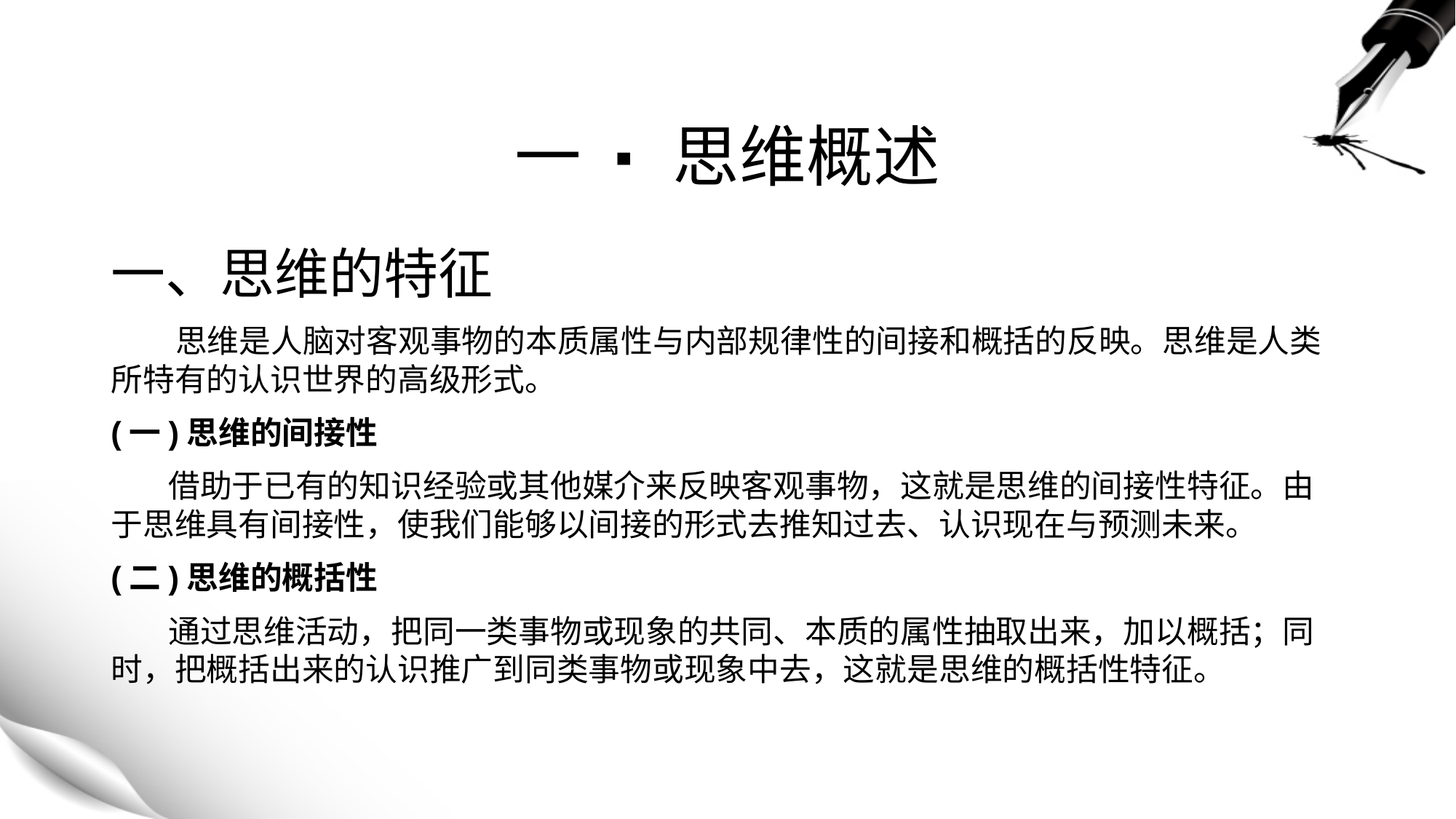

# 一 · 思维概述
一、思维的特征
        思维是人脑对客观事物的本质属性与内部规律性的间接和概括的反映。思维是人类所特有的认识世界的高级形式。
(一)思维的间接性
       借助于已有的知识经验或其他媒介来反映客观事物，这就是思维的间接性特征。由于思维具有间接性，使我们能够以间接的形式去推知过去、认识现在与预测未来。
(二)思维的概括性
       通过思维活动，把同一类事物或现象的共同、本质的属性抽取出来，加以概括；同时，把概括出来的认识推广到同类事物或现象中去，这就是思维的概括性特征。